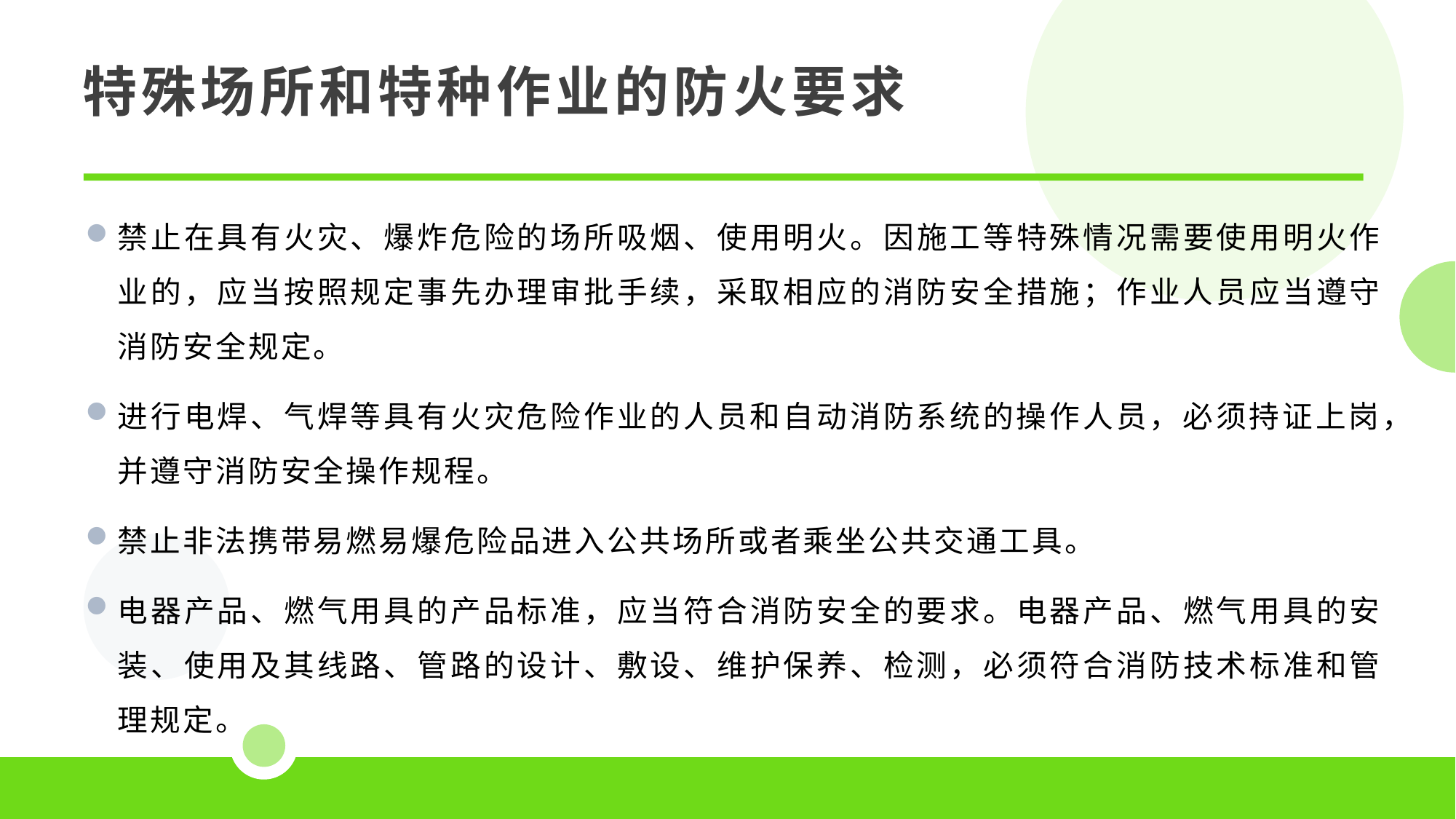

特殊场所和特种作业的防火要求

禁止在具有火灾、爆炸危险的场所吸烟、使用明火。因施工等特殊情况需要使用明火作业的，应当按照规定事先办理审批手续，采取相应的消防安全措施；作业人员应当遵守消防安全规定。
进行电焊、气焊等具有火灾危险作业的人员和自动消防系统的操作人员，必须持证上岗，并遵守消防安全操作规程。
禁止非法携带易燃易爆危险品进入公共场所或者乘坐公共交通工具。
电器产品、燃气用具的产品标准，应当符合消防安全的要求。电器产品、燃气用具的安装、使用及其线路、管路的设计、敷设、维护保养、检测，必须符合消防技术标准和管理规定。